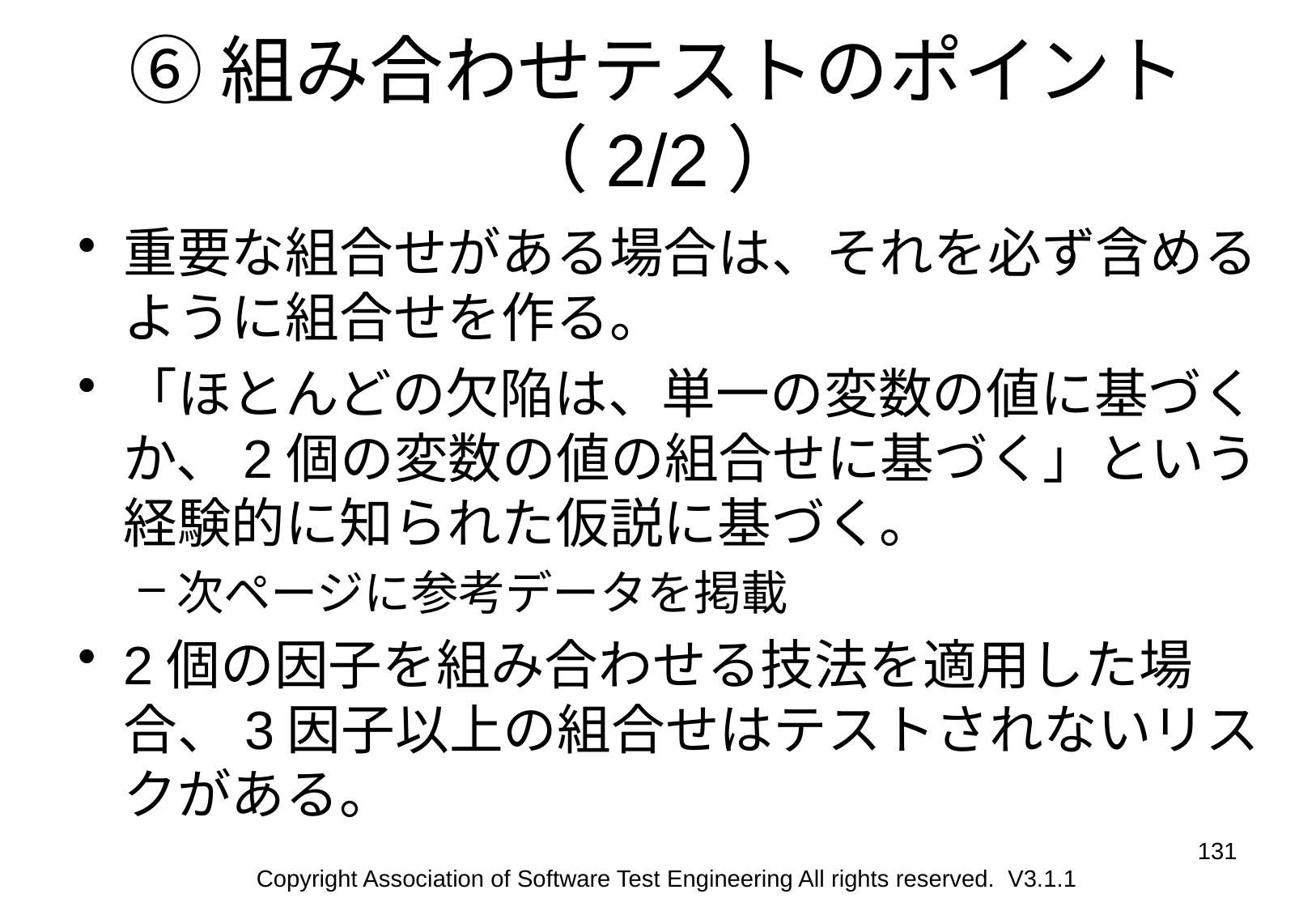

# ⑥組み合わせテストのポイント（2/2）
重要な組合せがある場合は、それを必ず含めるように組合せを作る。
「ほとんどの欠陥は、単一の変数の値に基づくか、2個の変数の値の組合せに基づく」という経験的に知られた仮説に基づく。
次ページに参考データを掲載
2個の因子を組み合わせる技法を適用した場合、3因子以上の組合せはテストされないリスクがある。
131
Copyright Association of Software Test Engineering All rights reserved.  V3.1.1